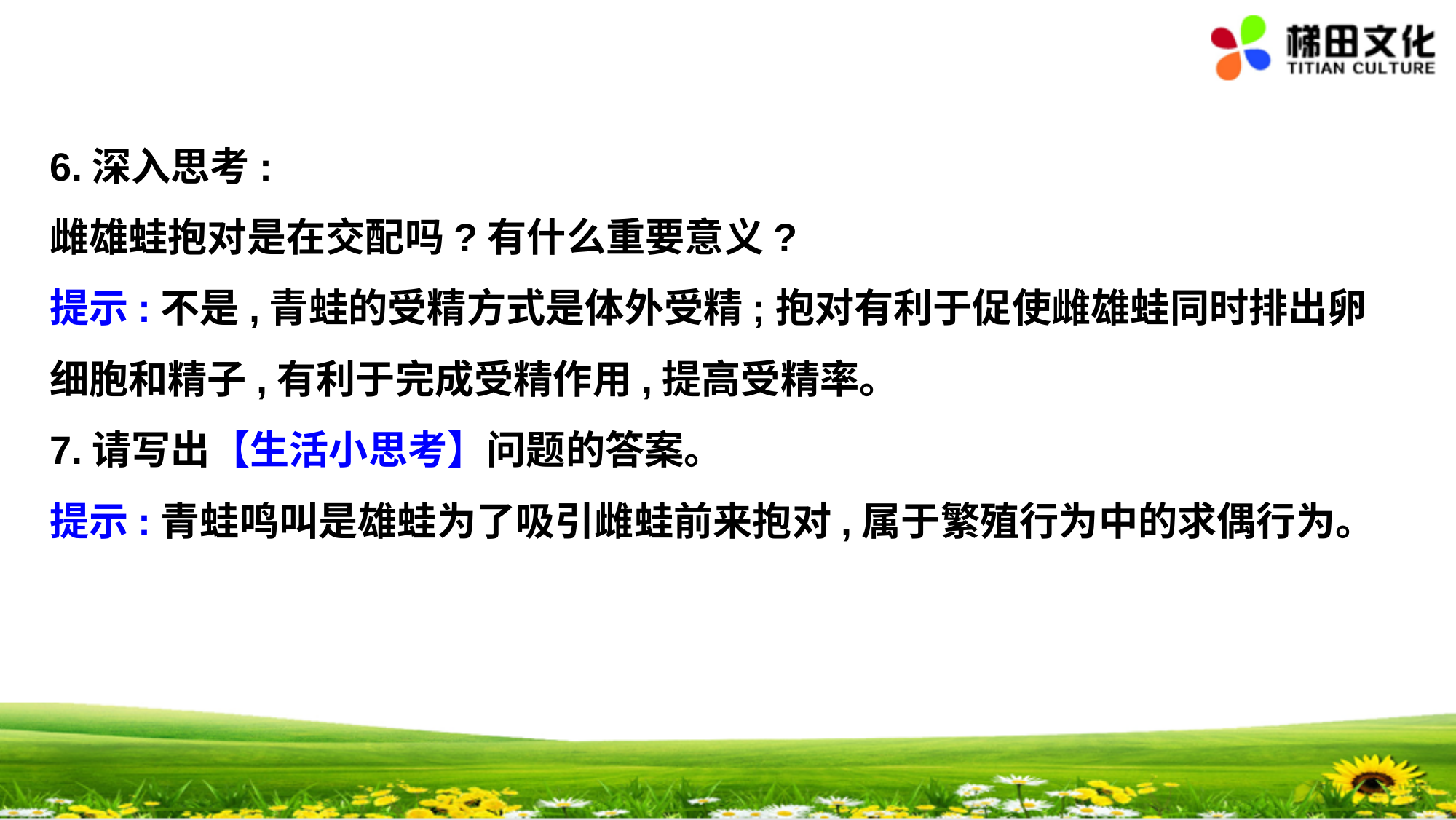

6.深入思考:
雌雄蛙抱对是在交配吗?有什么重要意义?
提示:不是,青蛙的受精方式是体外受精;抱对有利于促使雌雄蛙同时排出卵细胞和精子,有利于完成受精作用,提高受精率。
7.请写出【生活小思考】问题的答案。
提示:青蛙鸣叫是雄蛙为了吸引雌蛙前来抱对,属于繁殖行为中的求偶行为。